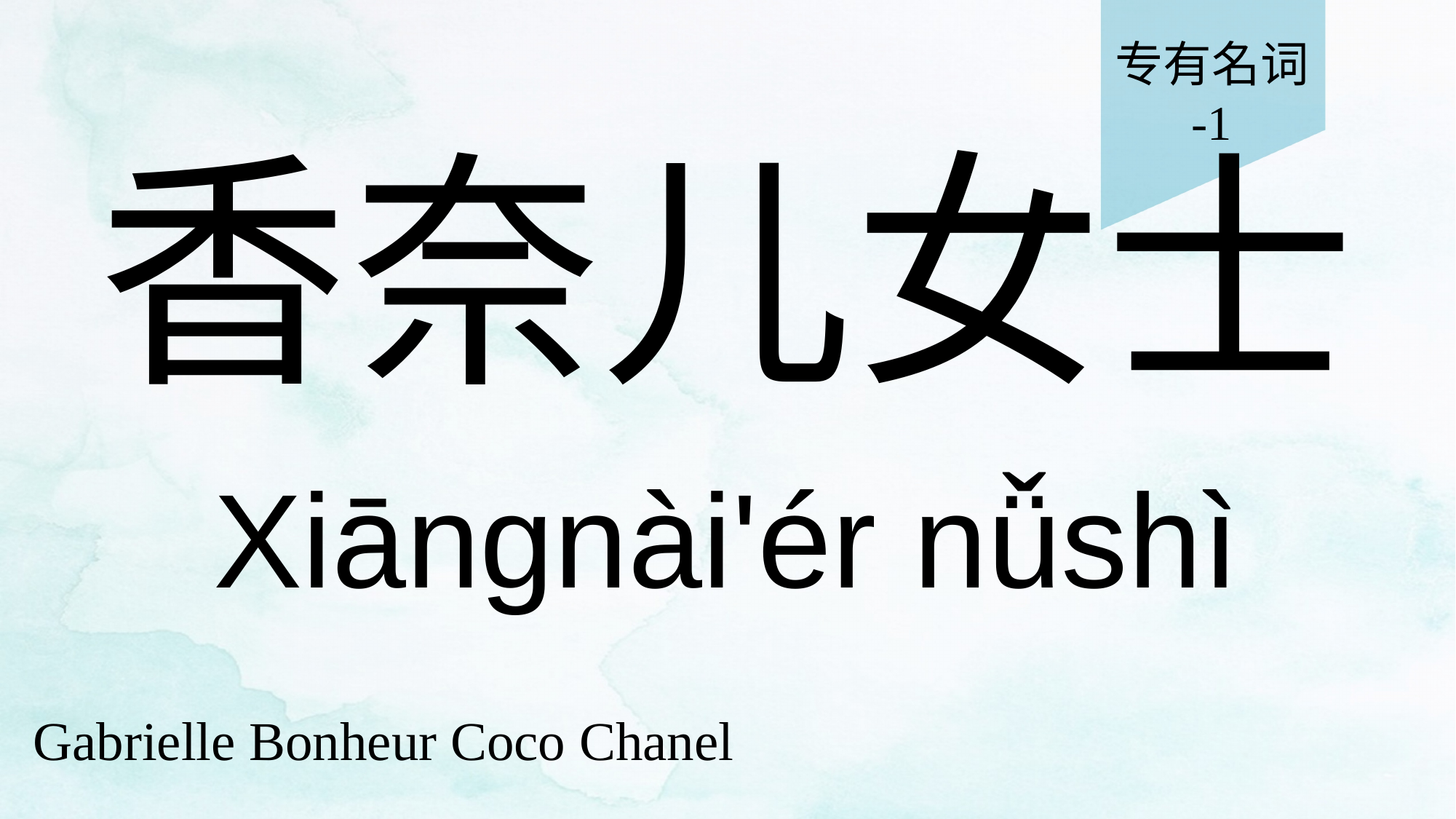

专有名词
-1
# 香奈儿女士
Xiāngnài'ér nǚshì
Gabrielle Bonheur Coco Chanel